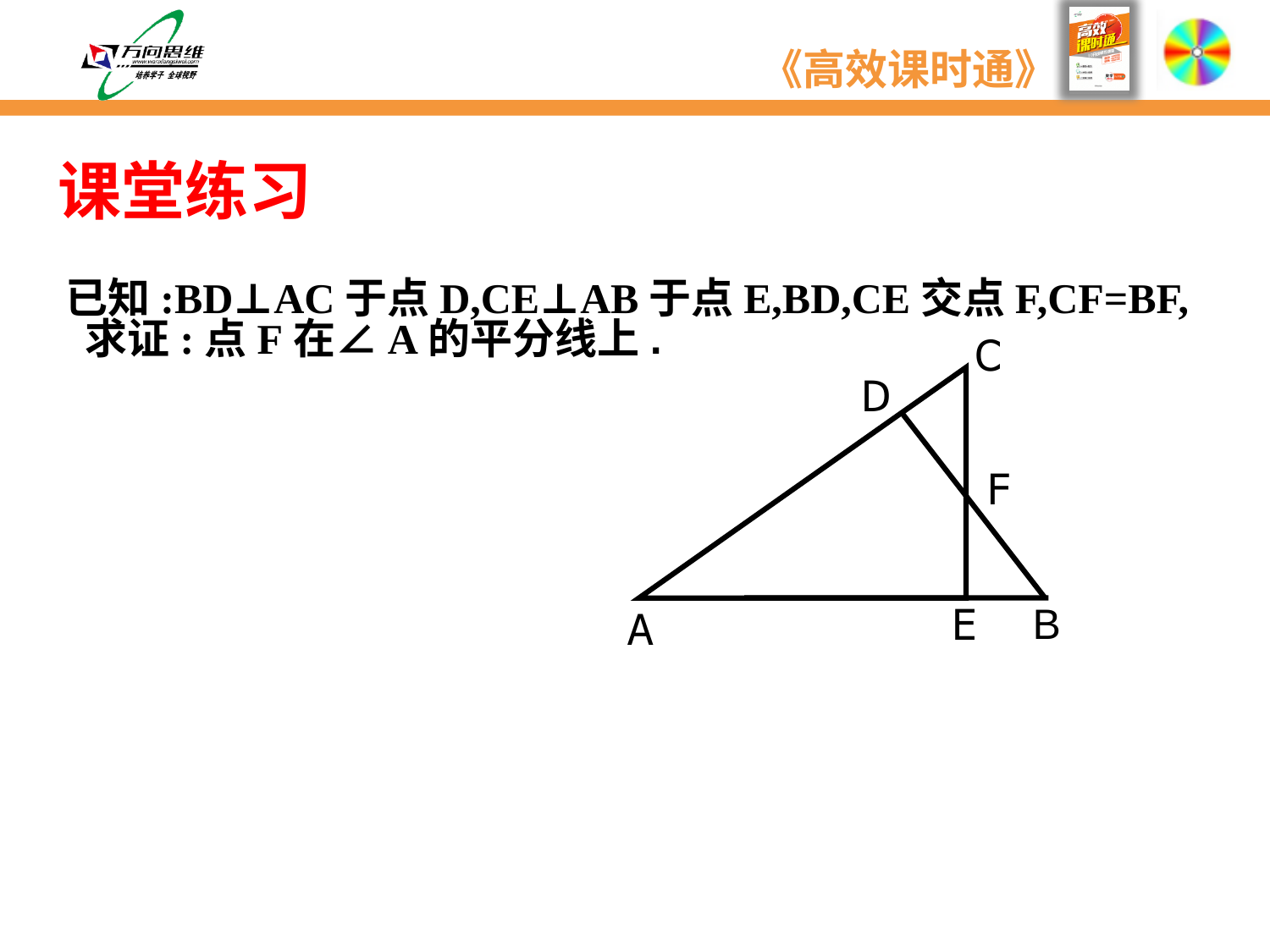

课堂练习
已知:BD⊥AC于点D,CE⊥AB于点E,BD,CE交点F,CF=BF,
 求证:点F在∠A的平分线上.
C
D

F
B
E
A